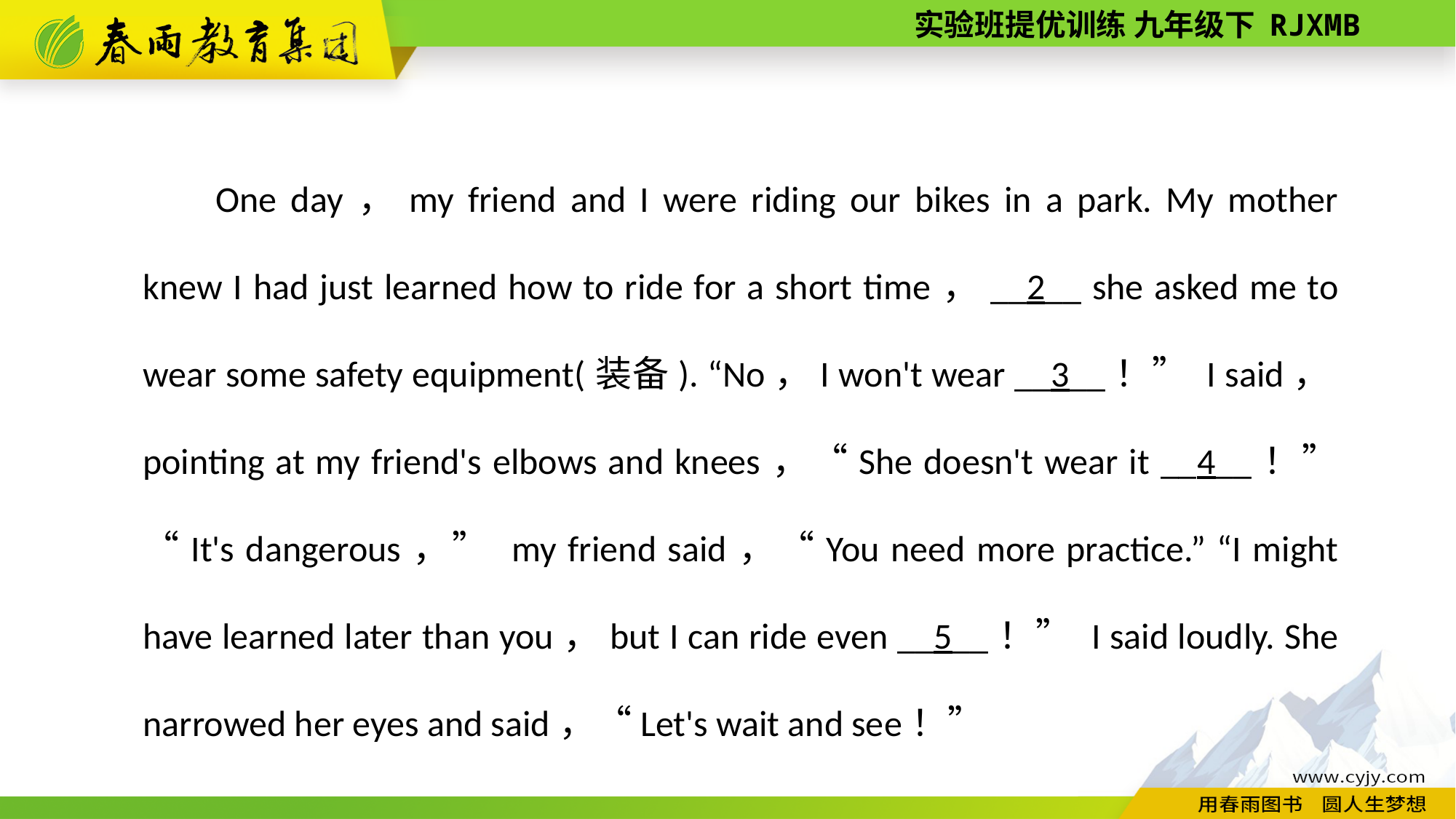

One day，my friend and I were riding our bikes in a park. My mother knew I had just learned how to ride for a short time，__2__ she asked me to wear some safety equipment(装备). “No，I won't wear __3__！” I said，pointing at my friend's elbows and knees，“She doesn't wear it __4__！” “It's dangerous，” my friend said，“You need more practice.” “I might have learned later than you，but I can ride even __5__！” I said loudly. She narrowed her eyes and said，“Let's wait and see！”